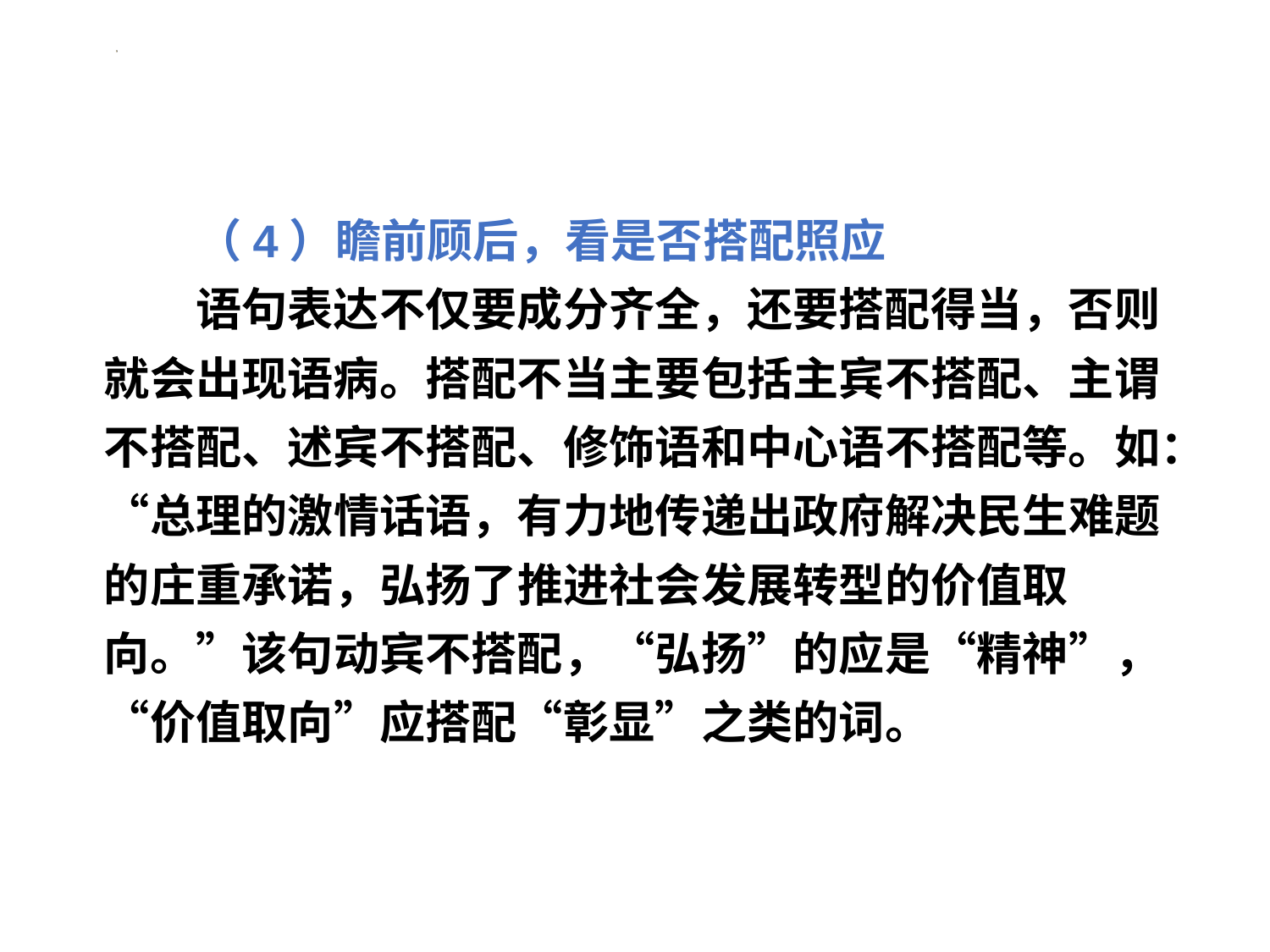

#
（4）瞻前顾后，看是否搭配照应
语句表达不仅要成分齐全，还要搭配得当，否则就会出现语病。搭配不当主要包括主宾不搭配、主谓不搭配、述宾不搭配、修饰语和中心语不搭配等。如：“总理的激情话语，有力地传递出政府解决民生难题的庄重承诺，弘扬了推进社会发展转型的价值取向。”该句动宾不搭配，“弘扬”的应是“精神”，“价值取向”应搭配“彰显”之类的词。